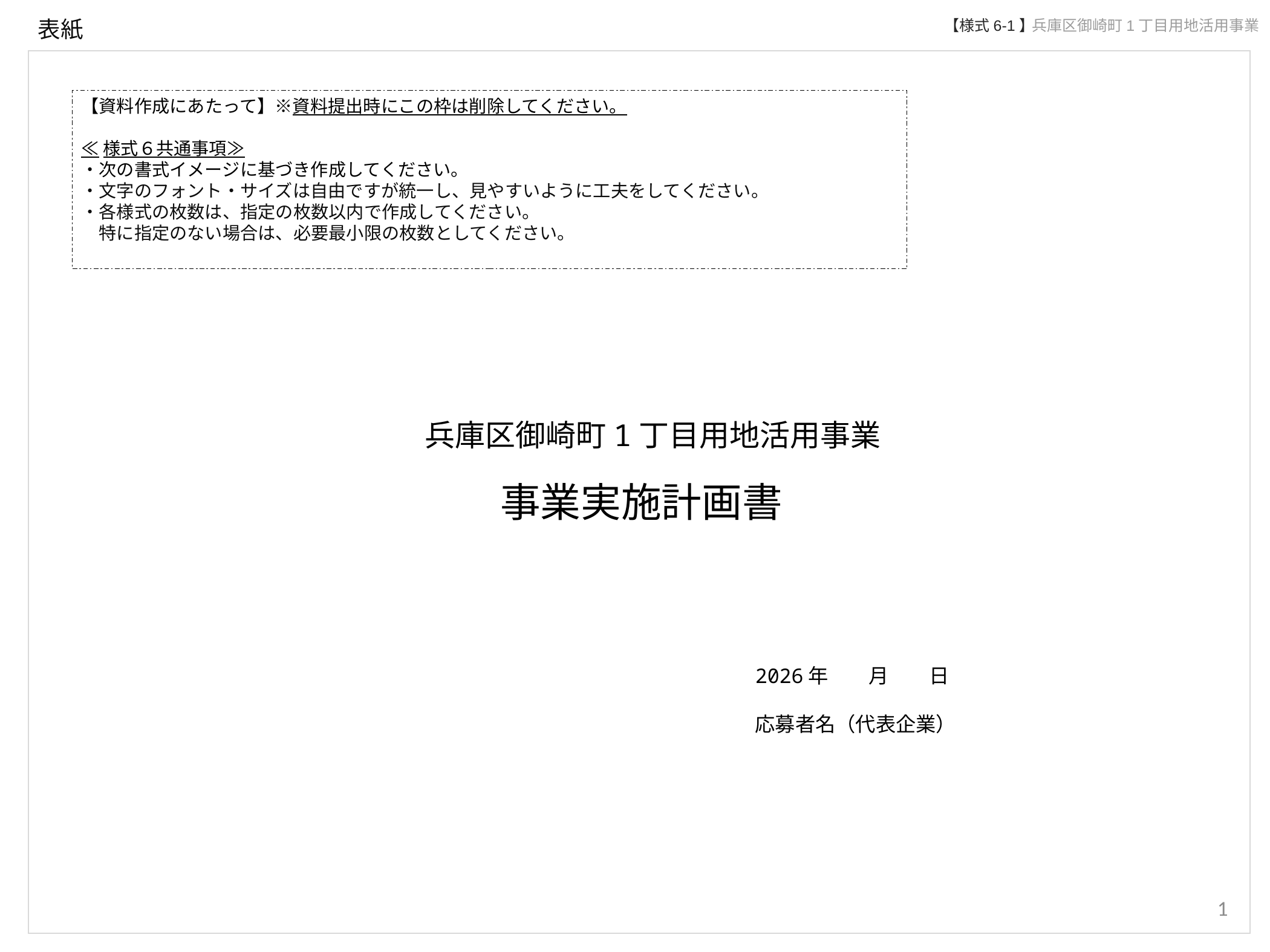

表紙
【様式6-1】
兵庫区御崎町1丁目用地活用事業

【資料作成にあたって】※資料提出時にこの枠は削除してください。

≪様式６共通事項≫
・次の書式イメージに基づき作成してください。
・文字のフォント・サイズは自由ですが統一し、見やすいように工夫をしてください。
・各様式の枚数は、指定の枚数以内で作成してください。
　特に指定のない場合は、必要最小限の枚数としてください。

　兵庫区御崎町1丁目用地活用事業
事業実施計画書
2026年　　月　　日
応募者名（代表企業）

1